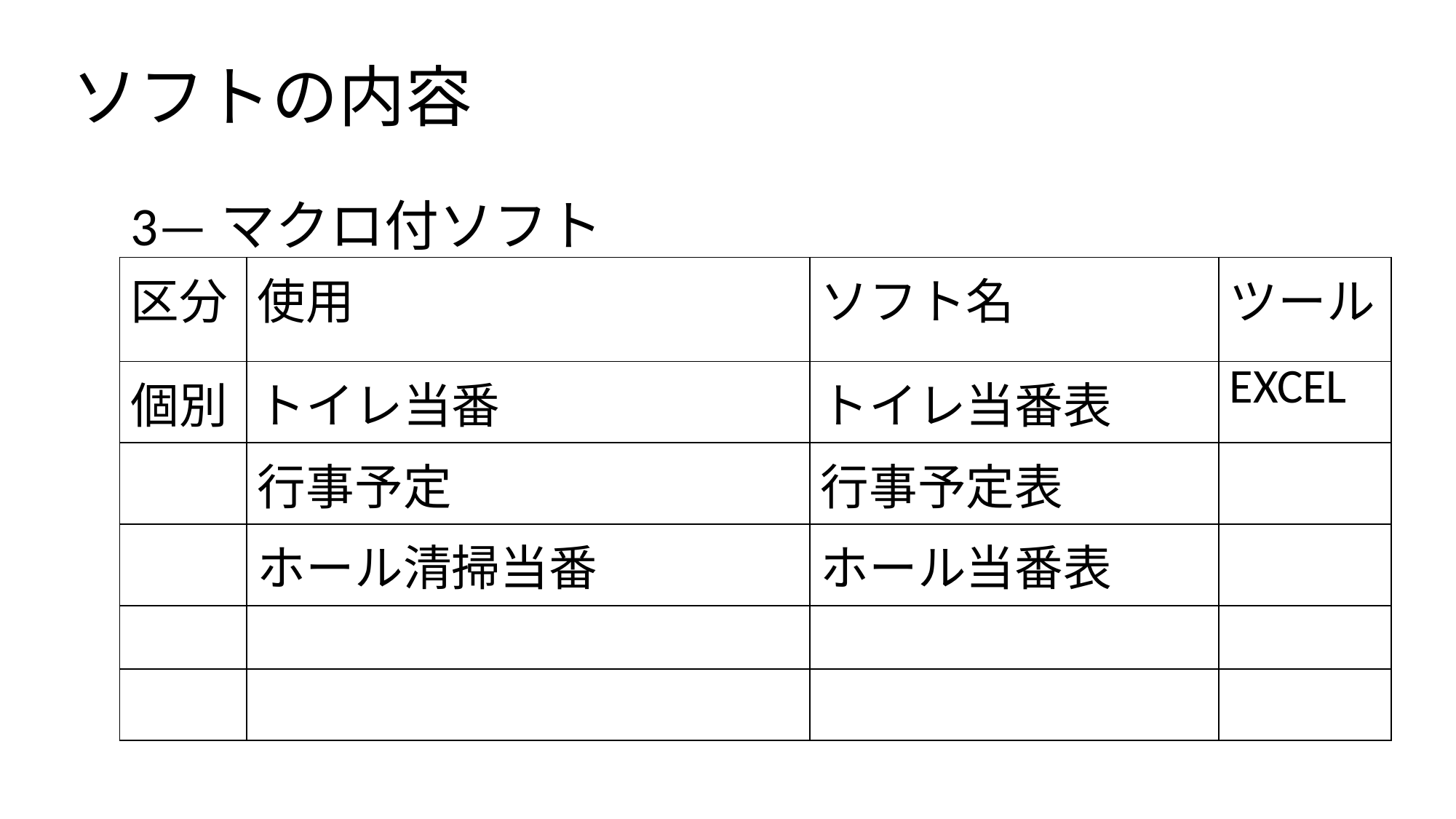

# ソフトの内容
3—マクロ付ソフト
| 区分 | 使用 | ソフト名 | ツール |
| --- | --- | --- | --- |
| 個別 | トイレ当番 | トイレ当番表 | EXCEL |
|  | 行事予定 | 行事予定表 |  |
|  | ホール清掃当番 | ホール当番表 |  |
|  |  |  |  |
|  |  |  |  |